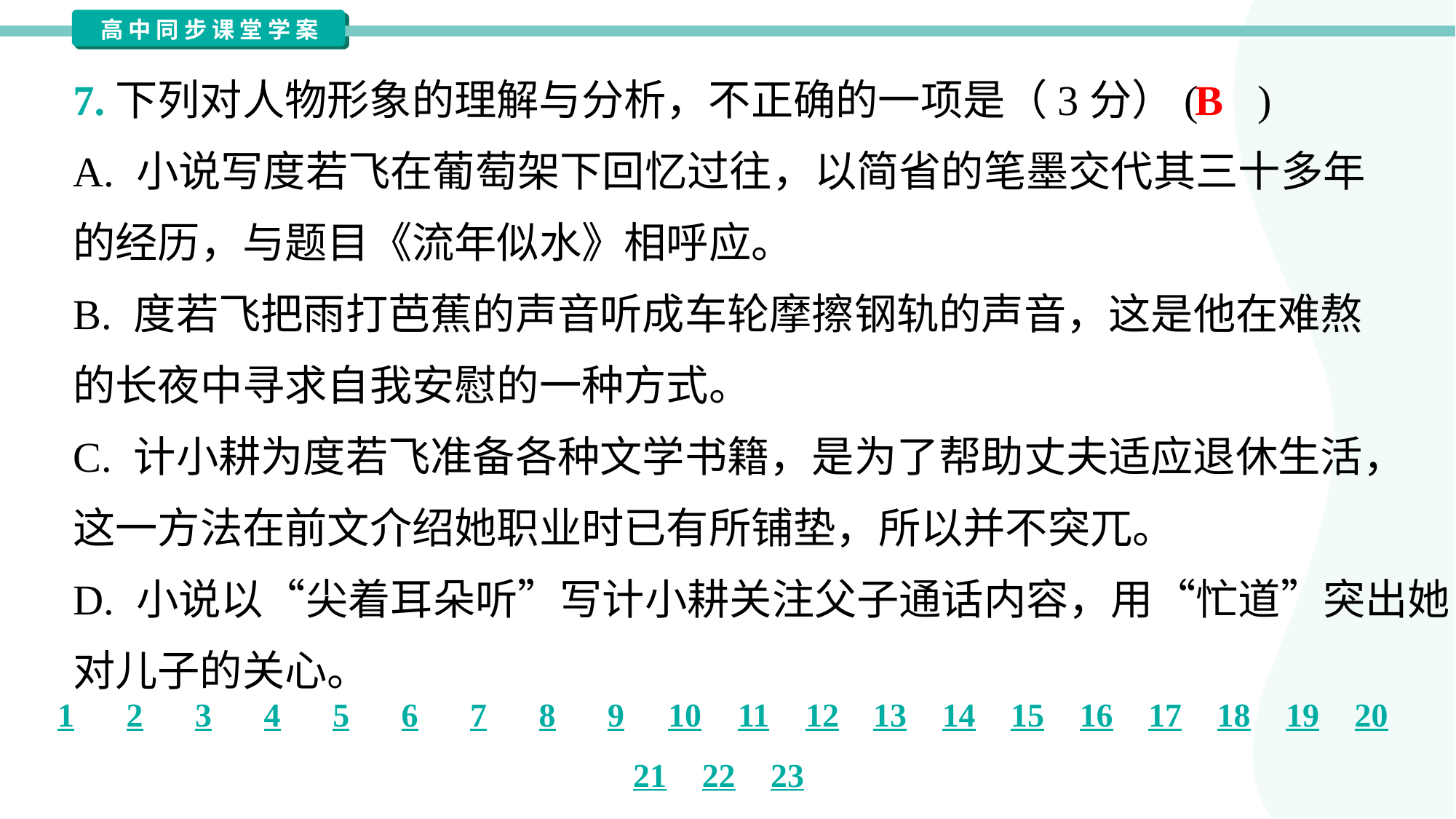

7.下列对人物形象的理解与分析，不正确的一项是（3分）(     )
B
A. 小说写度若飞在葡萄架下回忆过往，以简省的笔墨交代其三十多年
的经历，与题目《流年似水》相呼应。
B. 度若飞把雨打芭蕉的声音听成车轮摩擦钢轨的声音，这是他在难熬
的长夜中寻求自我安慰的一种方式。
C. 计小耕为度若飞准备各种文学书籍，是为了帮助丈夫适应退休生活，
这一方法在前文介绍她职业时已有所铺垫，所以并不突兀。
D. 小说以“尖着耳朵听”写计小耕关注父子通话内容，用“忙道”突出她
对儿子的关心。